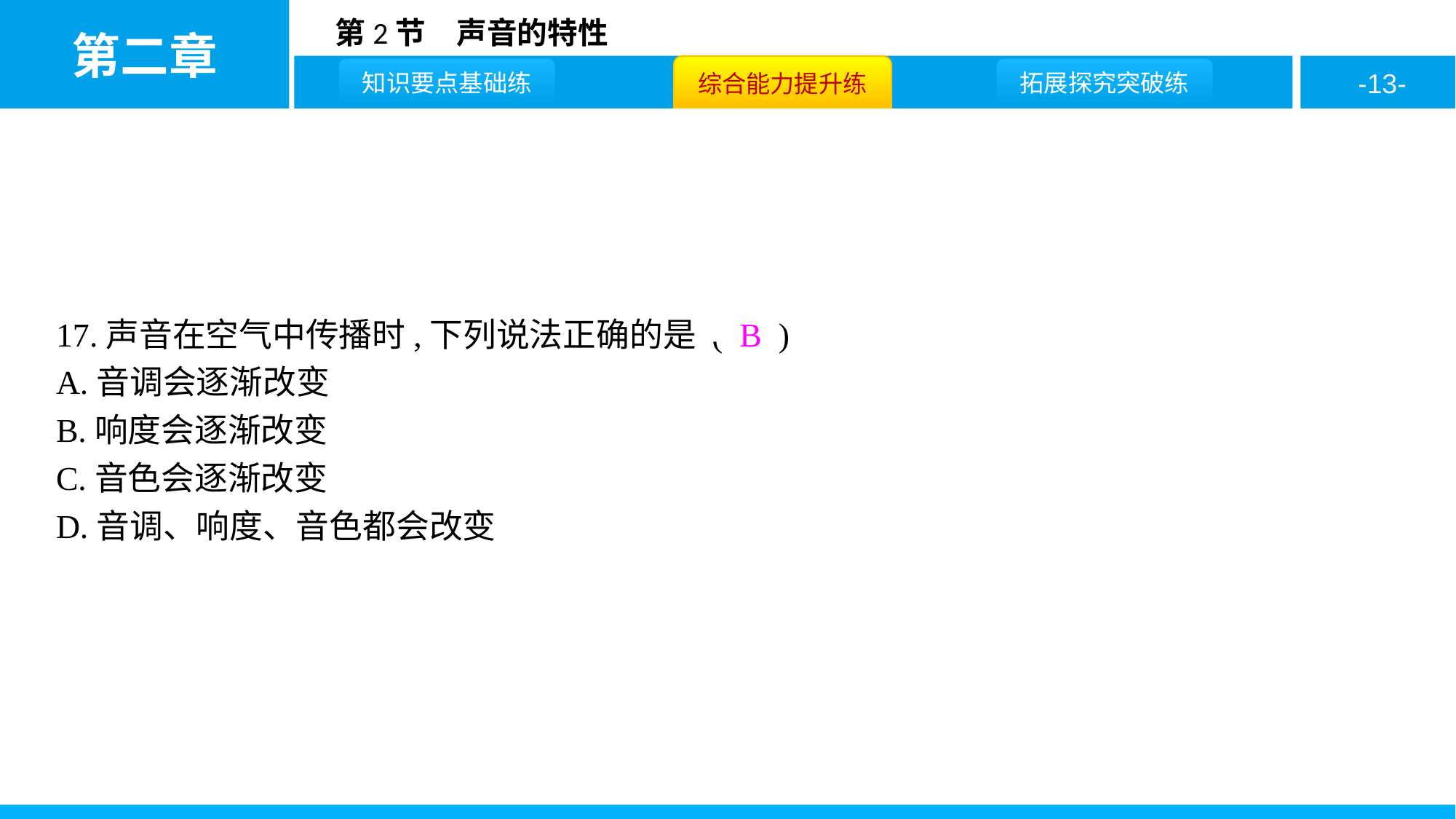

17.声音在空气中传播时,下列说法正确的是 (  B  )
A.音调会逐渐改变
B.响度会逐渐改变
C.音色会逐渐改变
D.音调、响度、音色都会改变